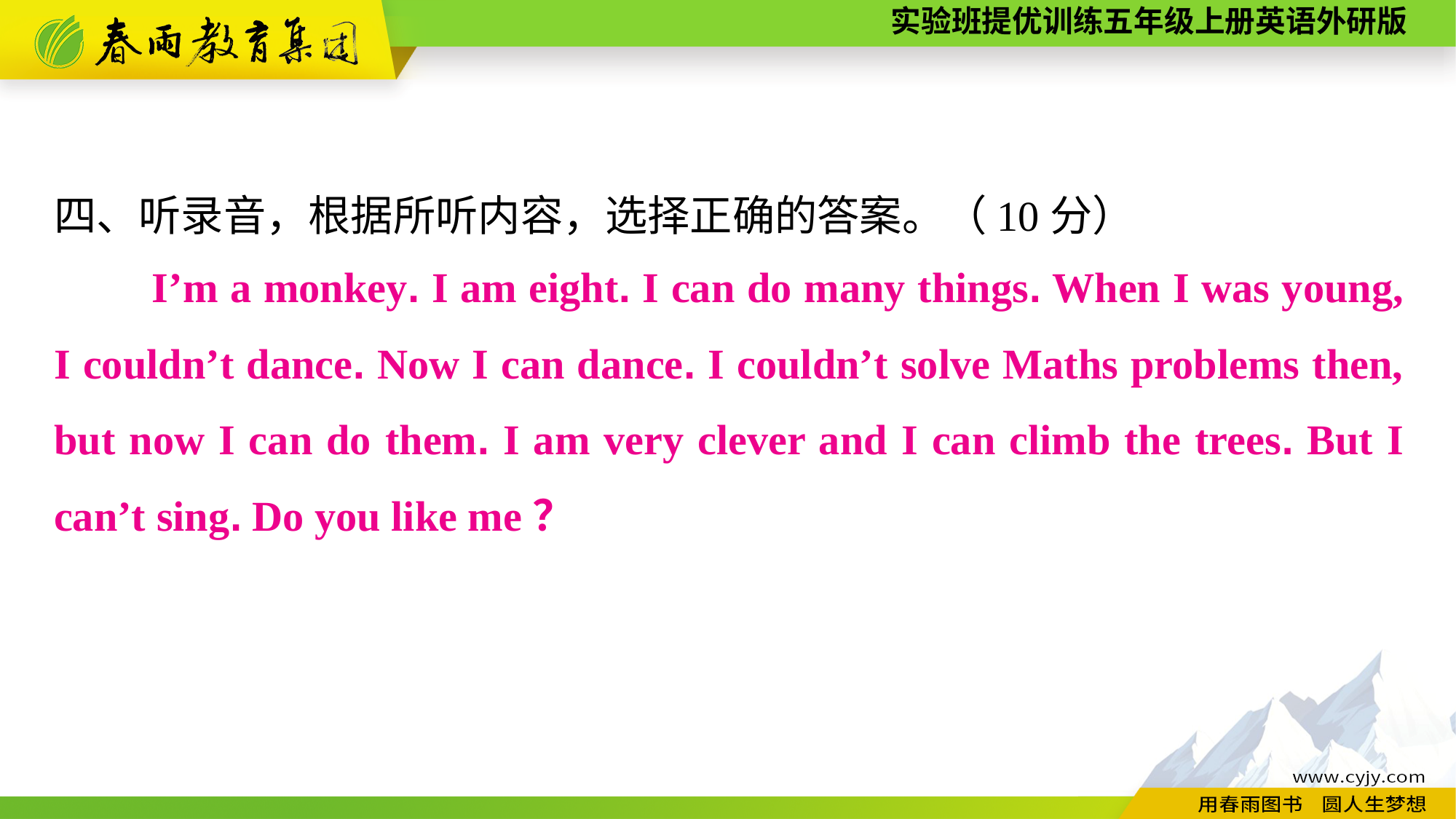

四、听录音，根据所听内容，选择正确的答案。（10分）
　　I’m a monkey. I am eight. I can do many things. When I was young, I couldn’t dance. Now I can dance. I couldn’t solve Maths problems then, but now I can do them. I am very clever and I can climb the trees. But I can’t sing. Do you like me？